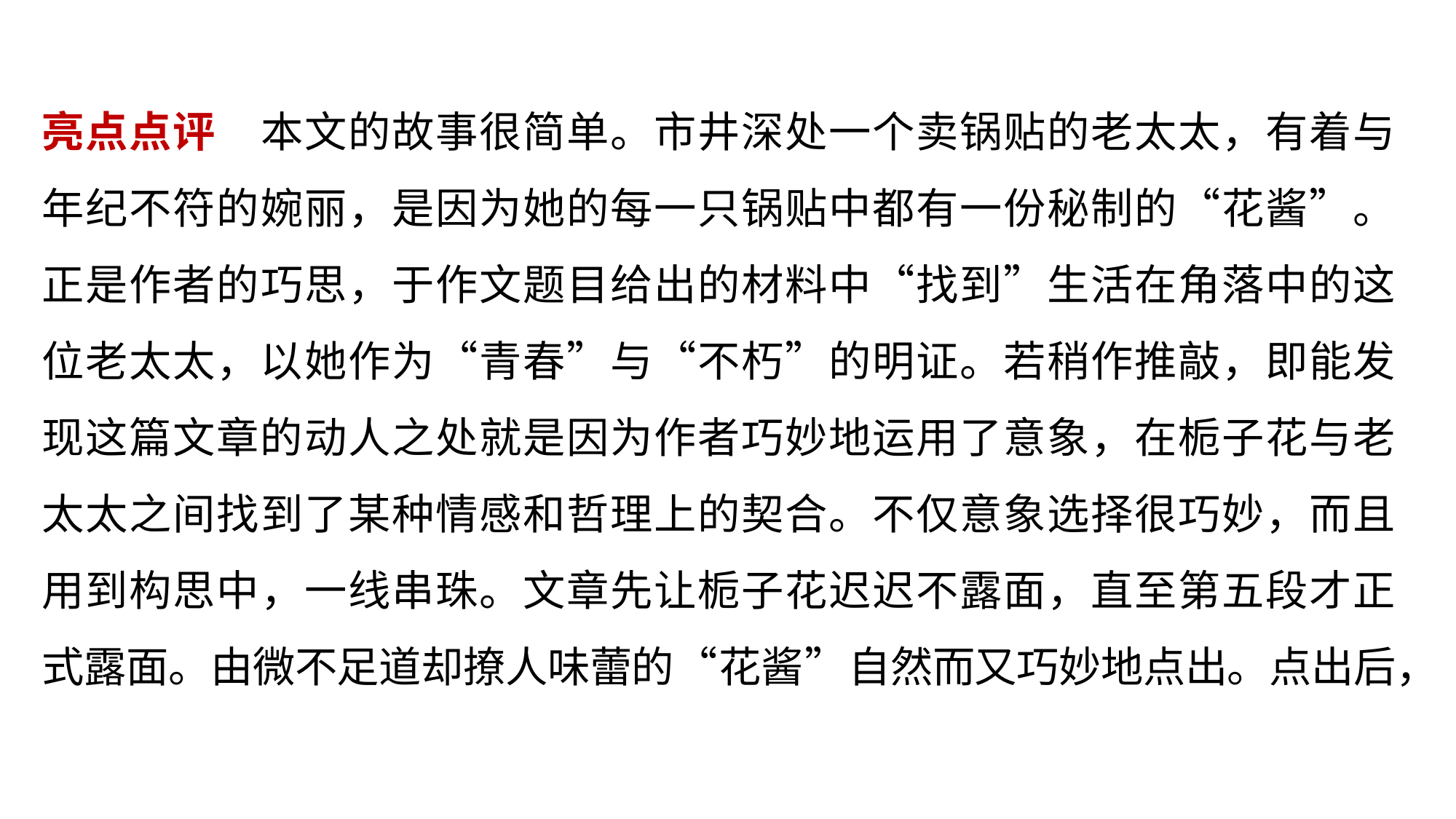

亮点点评　本文的故事很简单。市井深处一个卖锅贴的老太太，有着与年纪不符的婉丽，是因为她的每一只锅贴中都有一份秘制的“花酱”。正是作者的巧思，于作文题目给出的材料中“找到”生活在角落中的这位老太太，以她作为“青春”与“不朽”的明证。若稍作推敲，即能发现这篇文章的动人之处就是因为作者巧妙地运用了意象，在栀子花与老太太之间找到了某种情感和哲理上的契合。不仅意象选择很巧妙，而且用到构思中，一线串珠。文章先让栀子花迟迟不露面，直至第五段才正式露面。由微不足道却撩人味蕾的“花酱”自然而又巧妙地点出。点出后，